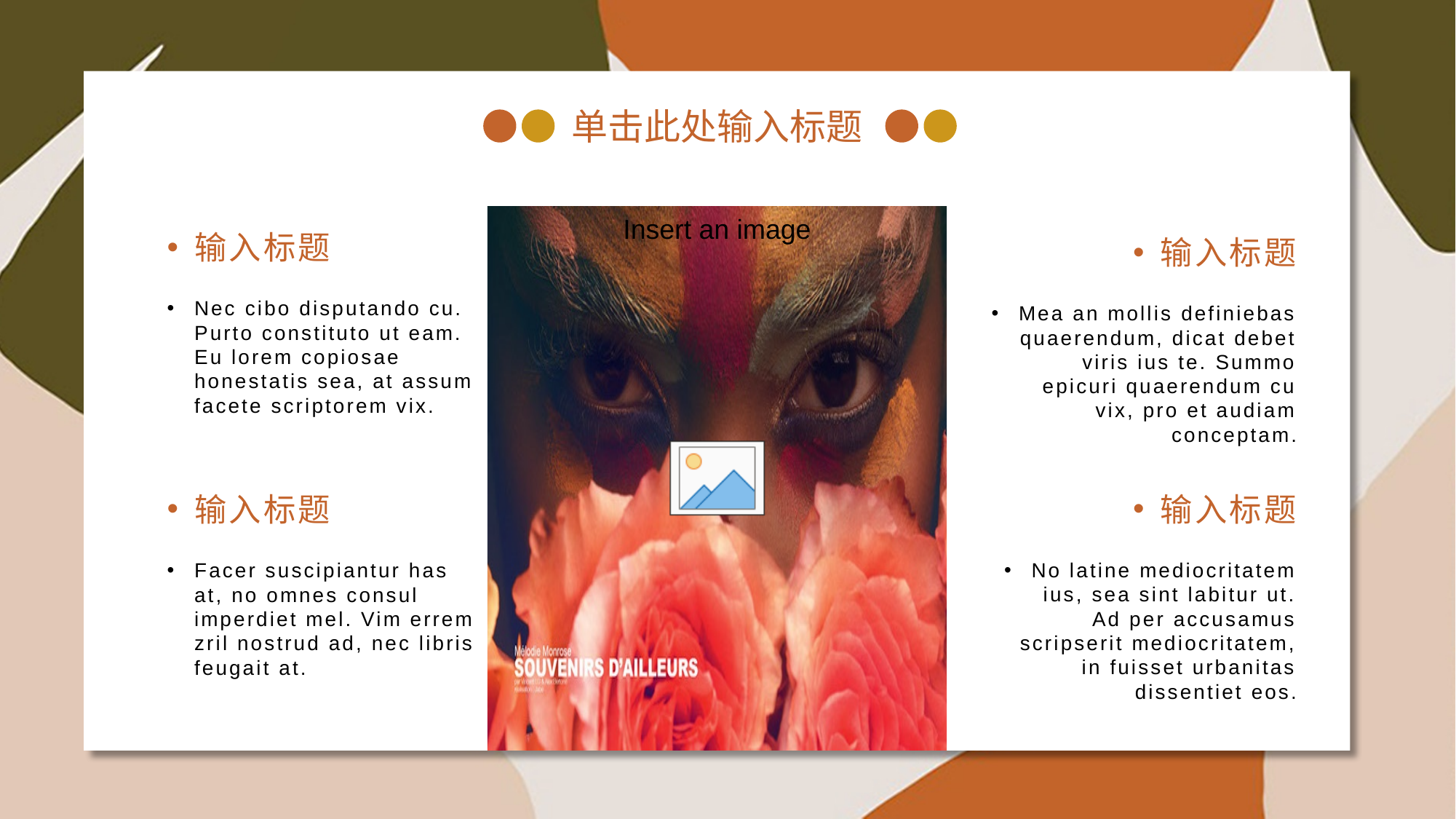

单击此处输入标题

输入标题
输入标题
Nec cibo disputando cu. Purto constituto ut eam. Eu lorem copiosae honestatis sea, at assum facete scriptorem vix.
Mea an mollis definiebas quaerendum, dicat debet viris ius te. Summo epicuri quaerendum cu vix, pro et audiam conceptam.

输入标题
输入标题
Facer suscipiantur has at, no omnes consul imperdiet mel. Vim errem zril nostrud ad, nec libris feugait at.
No latine mediocritatem ius, sea sint labitur ut. Ad per accusamus scripserit mediocritatem, in fuisset urbanitas dissentiet eos.
4